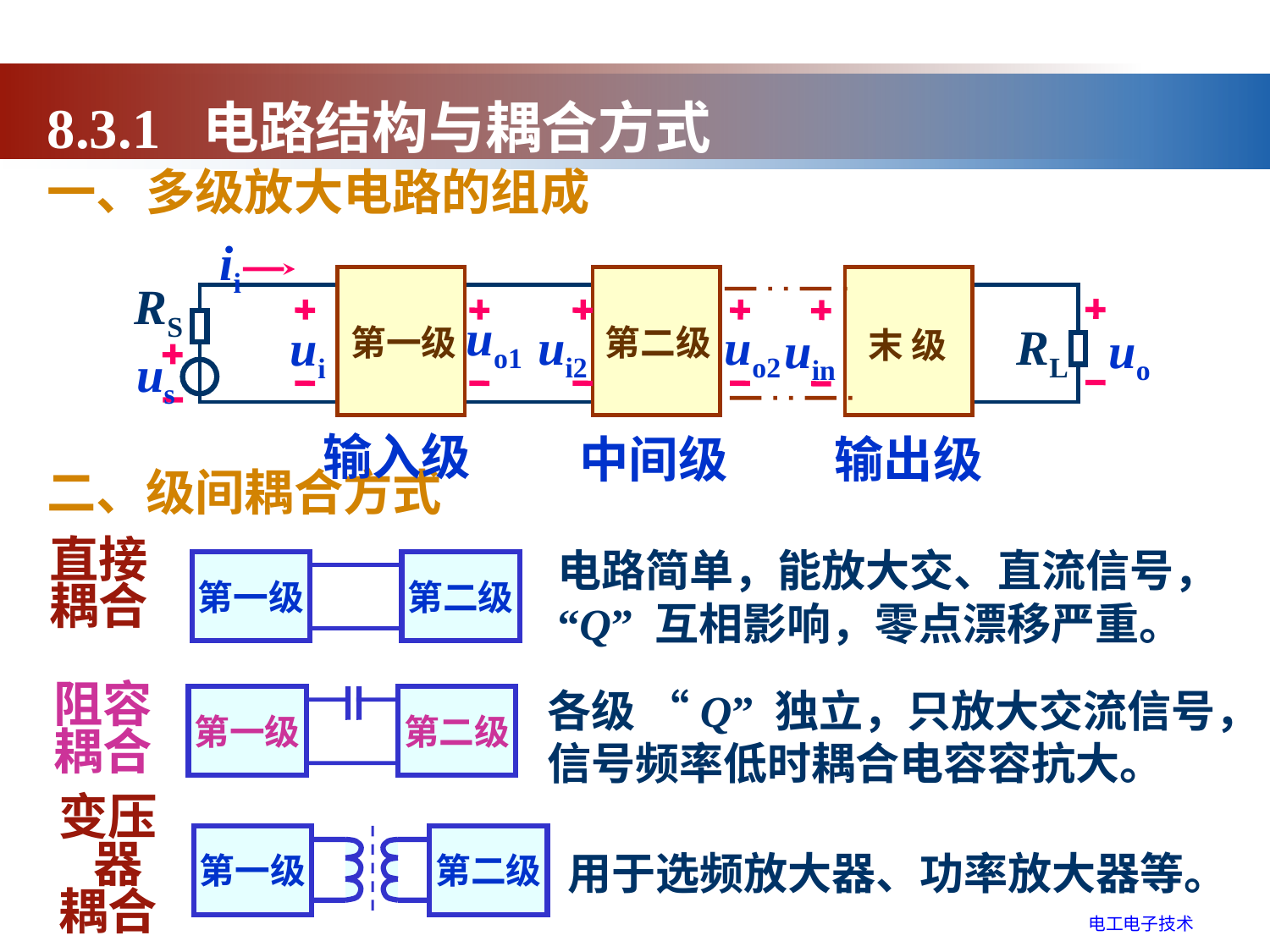

8.3.1  电路结构与耦合方式
一、多级放大电路的组成
ii

RS

uo1

ui2
uo2
RL

ui
uin
uo
第一级
第二级
末 级

us

输入级
中间级
输出级
二、级间耦合方式
直接
耦合
电路简单，能放大交、直流信号，
“Q” 互相影响，零点漂移严重。
第一级
第二级

各级 “Q” 独立，只放大交流信号，
信号频率低时耦合电容容抗大。
阻容
耦合
第一级

第二级

变压
  器
耦合
第一级

第二级

用于选频放大器、功率放大器等。
电工电子技术